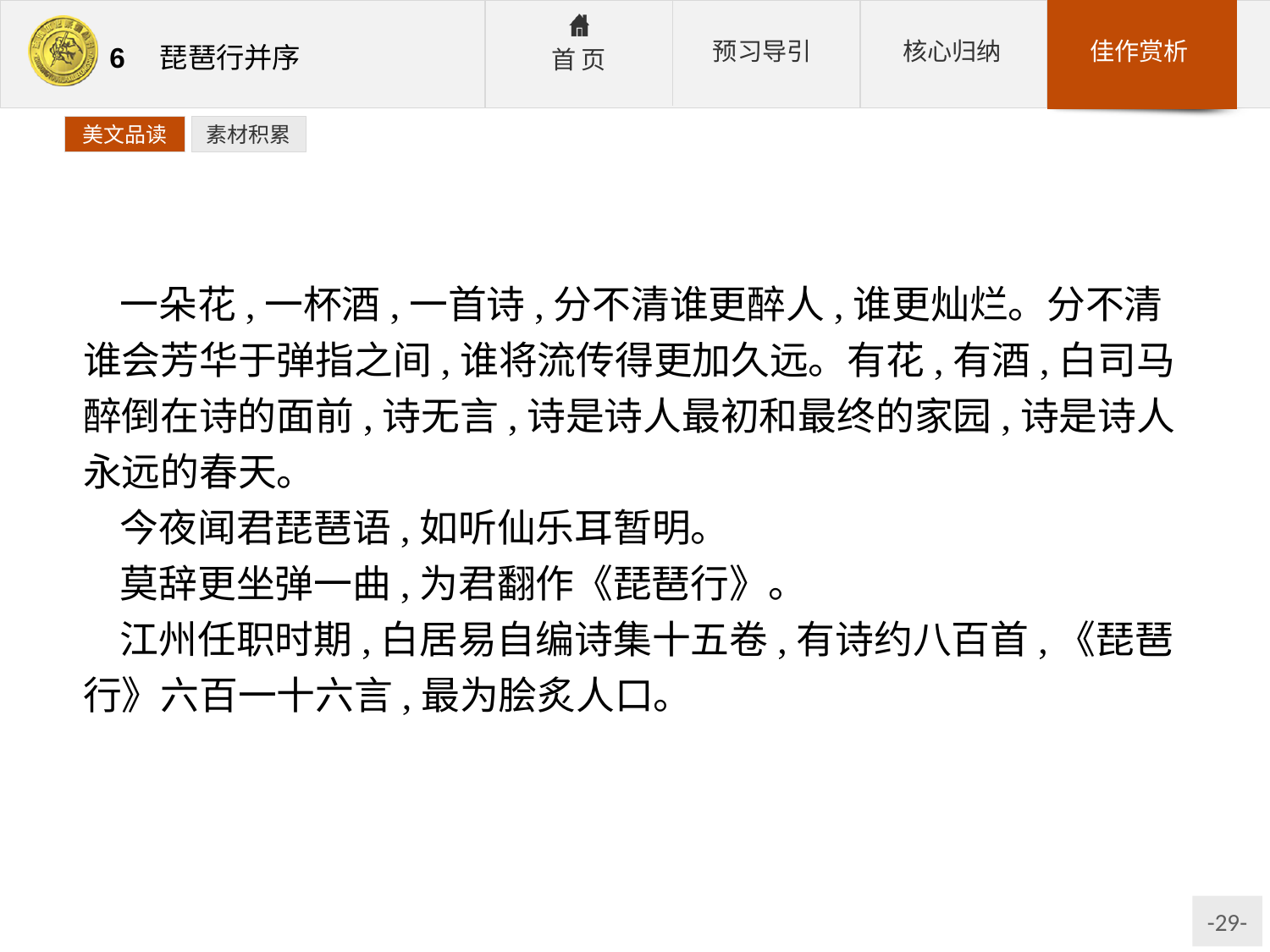

美文品读
素材积累
一朵花,一杯酒,一首诗,分不清谁更醉人,谁更灿烂。分不清谁会芳华于弹指之间,谁将流传得更加久远。有花,有酒,白司马醉倒在诗的面前,诗无言,诗是诗人最初和最终的家园,诗是诗人永远的春天。
今夜闻君琵琶语,如听仙乐耳暂明。
莫辞更坐弹一曲,为君翻作《琵琶行》。
江州任职时期,白居易自编诗集十五卷,有诗约八百首,《琵琶行》六百一十六言,最为脍炙人口。